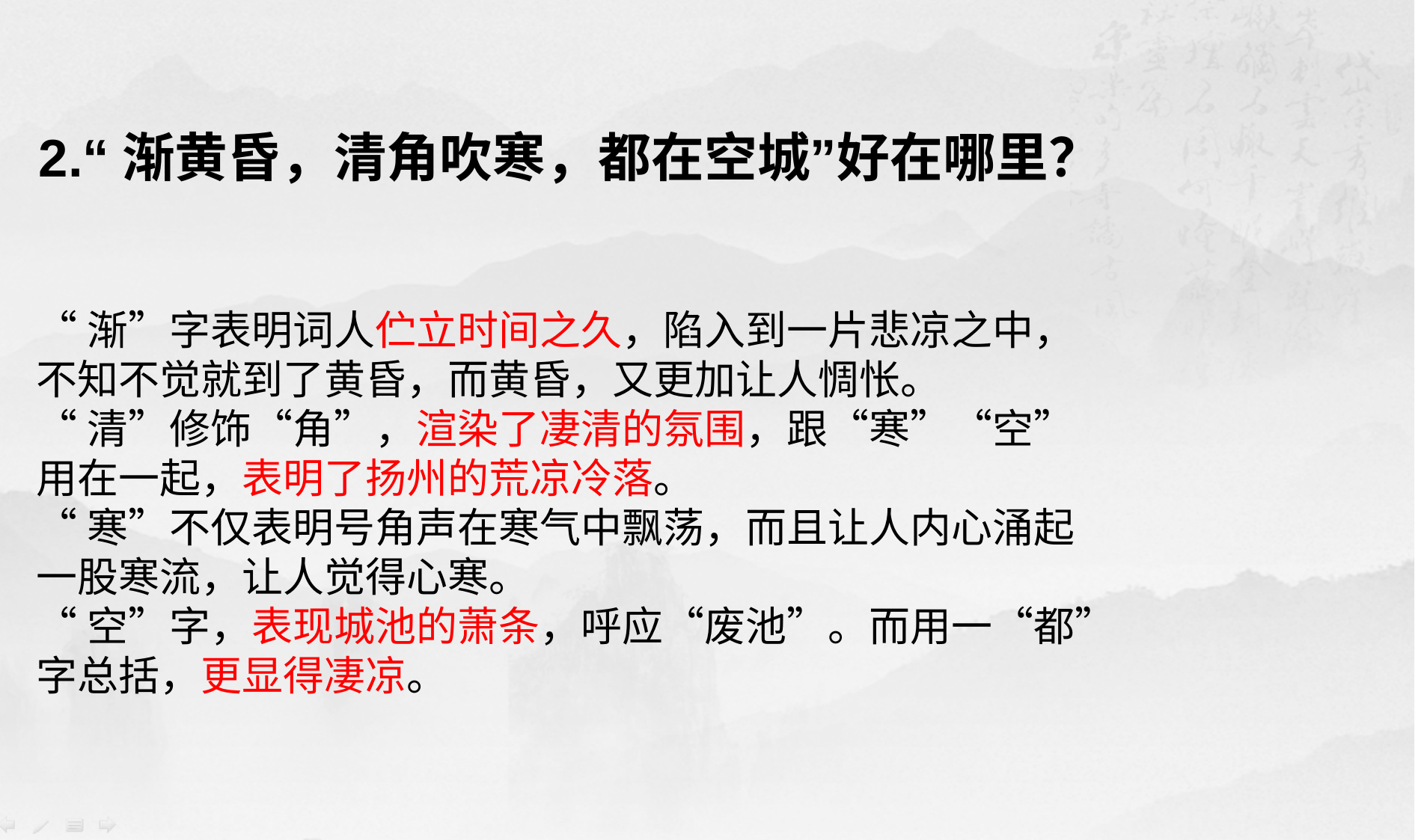

2.“渐黄昏，清角吹寒，都在空城”好在哪里？
“渐”字表明词人伫立时间之久，陷入到一片悲凉之中，
不知不觉就到了黄昏，而黄昏，又更加让人惆怅。
“清”修饰“角”，渲染了凄清的氛围，跟“寒”“空”
用在一起，表明了扬州的荒凉冷落。
“寒”不仅表明号角声在寒气中飘荡，而且让人内心涌起
一股寒流，让人觉得心寒。
“空”字，表现城池的萧条，呼应“废池”。而用一“都”
字总括，更显得凄凉。